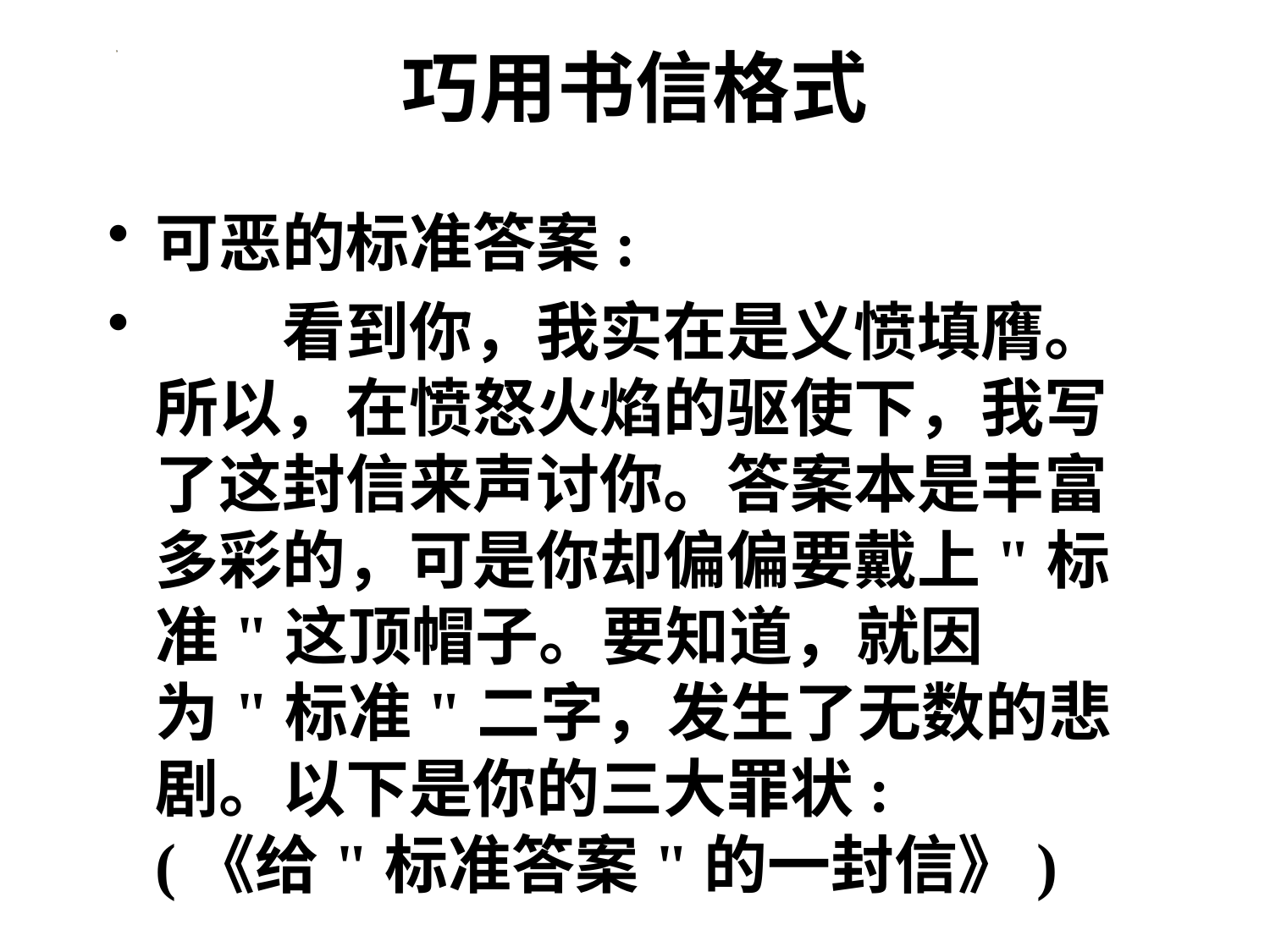

# 巧用书信格式
可恶的标准答案:
　　看到你，我实在是义愤填膺。所以，在愤怒火焰的驱使下，我写了这封信来声讨你。答案本是丰富多彩的，可是你却偏偏要戴上"标准"这顶帽子。要知道，就因为"标准"二字，发生了无数的悲剧。以下是你的三大罪状:(《给"标准答案"的一封信》)